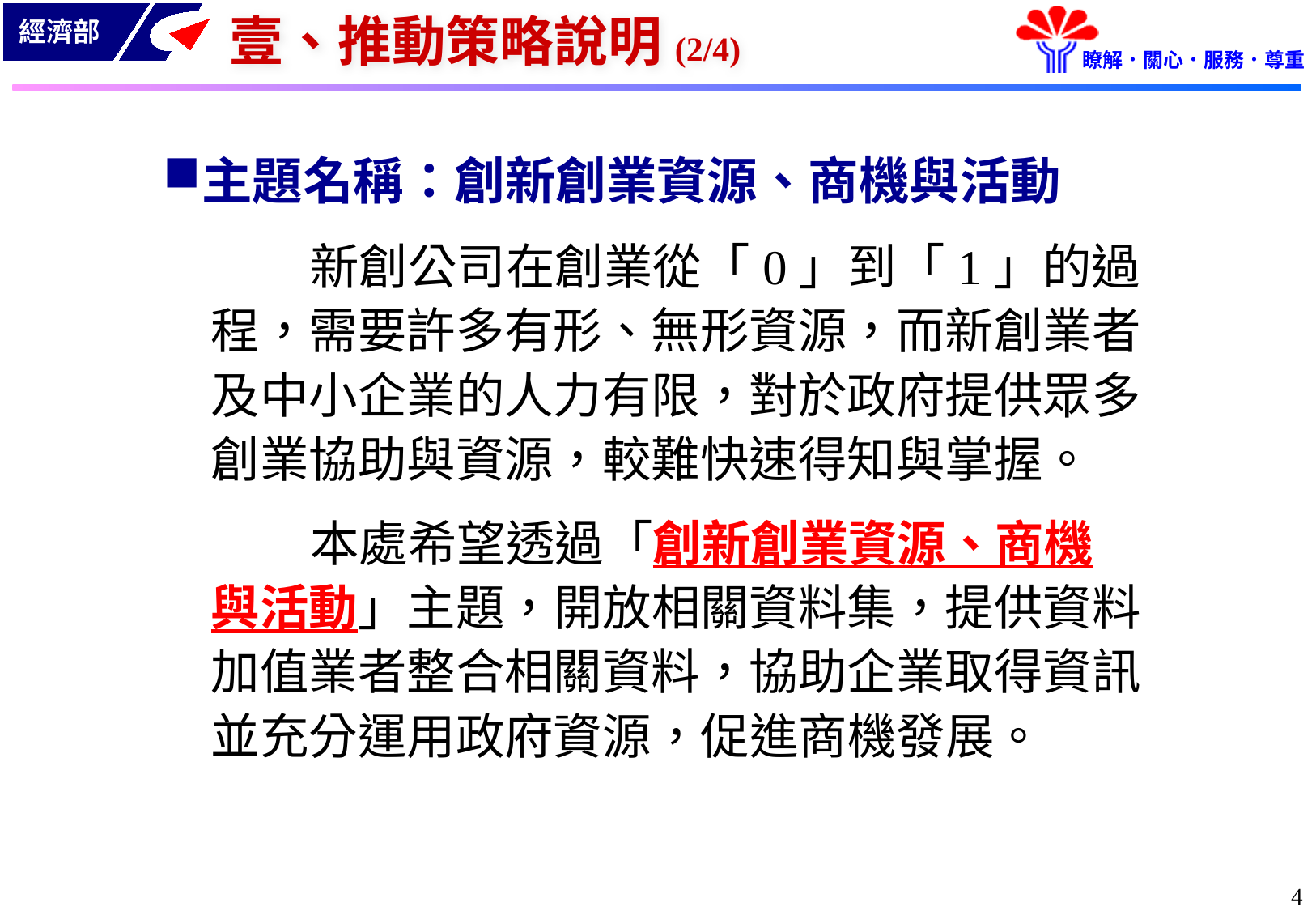

# 壹、推動策略說明(2/4)
主題名稱：創新創業資源、商機與活動
        新創公司在創業從「0」到「1」的過程，需要許多有形、無形資源，而新創業者及中小企業的人力有限，對於政府提供眾多創業協助與資源，較難快速得知與掌握。
        本處希望透過「創新創業資源、商機與活動」主題，開放相關資料集，提供資料加值業者整合相關資料，協助企業取得資訊並充分運用政府資源，促進商機發展。
4